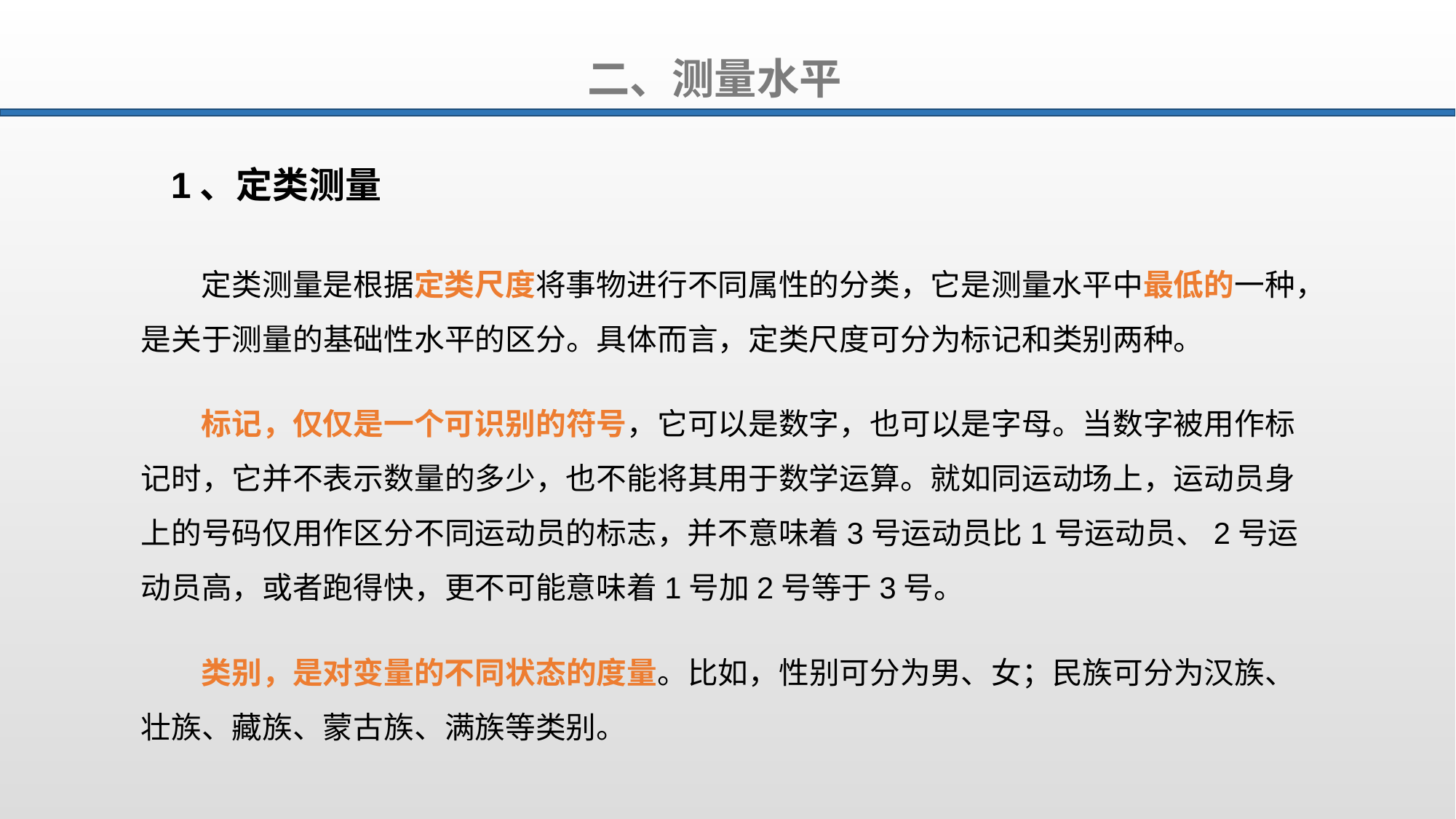

二、测量水平

1、定类测量
定类测量是根据定类尺度将事物进行不同属性的分类，它是测量水平中最低的一种，是关于测量的基础性水平的区分。具体而言，定类尺度可分为标记和类别两种。
标记，仅仅是一个可识别的符号，它可以是数字，也可以是字母。当数字被用作标记时，它并不表示数量的多少，也不能将其用于数学运算。就如同运动场上，运动员身上的号码仅用作区分不同运动员的标志，并不意味着3号运动员比1号运动员、2号运动员高，或者跑得快，更不可能意味着1号加2号等于3号。
类别，是对变量的不同状态的度量。比如，性别可分为男、女；民族可分为汉族、壮族、藏族、蒙古族、满族等类别。